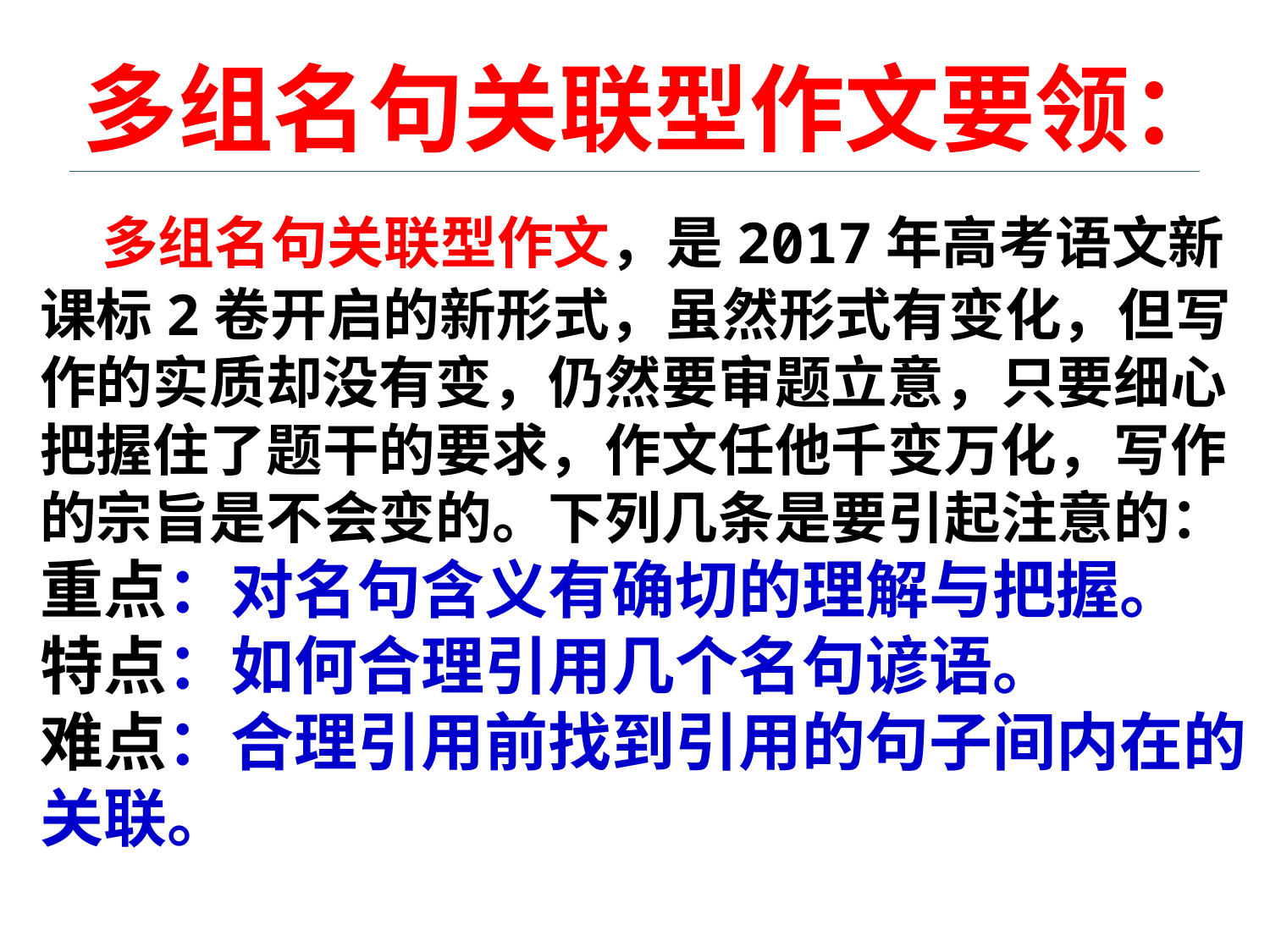

# 多组名句关联型作文要领：
   多组名句关联型作文，是2017年高考语文新课标2卷开启的新形式，虽然形式有变化，但写作的实质却没有变，仍然要审题立意，只要细心把握住了题干的要求，作文任他千变万化，写作的宗旨是不会变的。下列几条是要引起注意的：
重点：对名句含义有确切的理解与把握。
特点：如何合理引用几个名句谚语。
难点：合理引用前找到引用的句子间内在的关联。